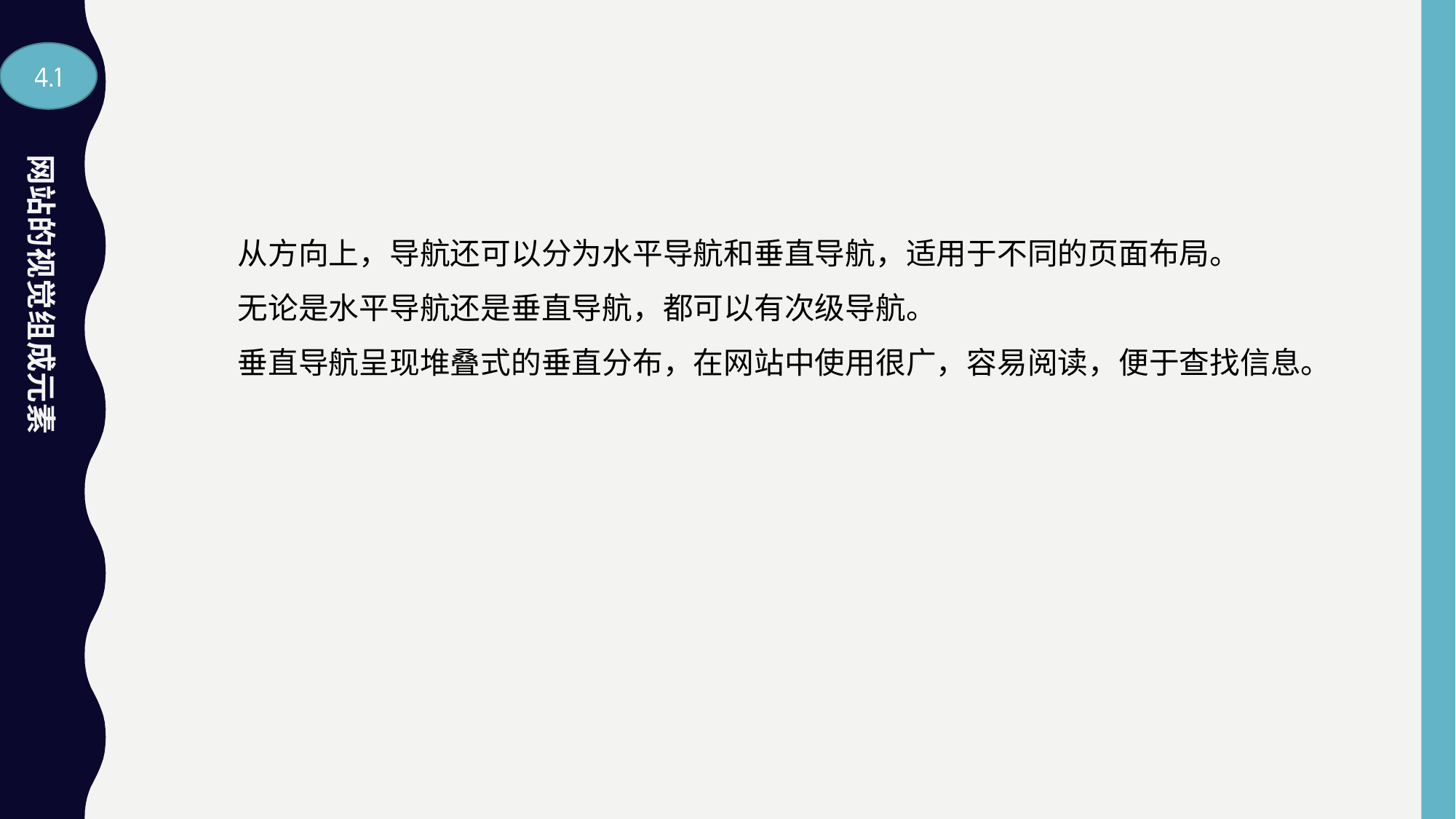

4.1
网站的视觉组成元素
从方向上，导航还可以分为水平导航和垂直导航，适用于不同的页面布局。
无论是水平导航还是垂直导航，都可以有次级导航。
垂直导航呈现堆叠式的垂直分布，在网站中使用很广，容易阅读，便于查找信息。